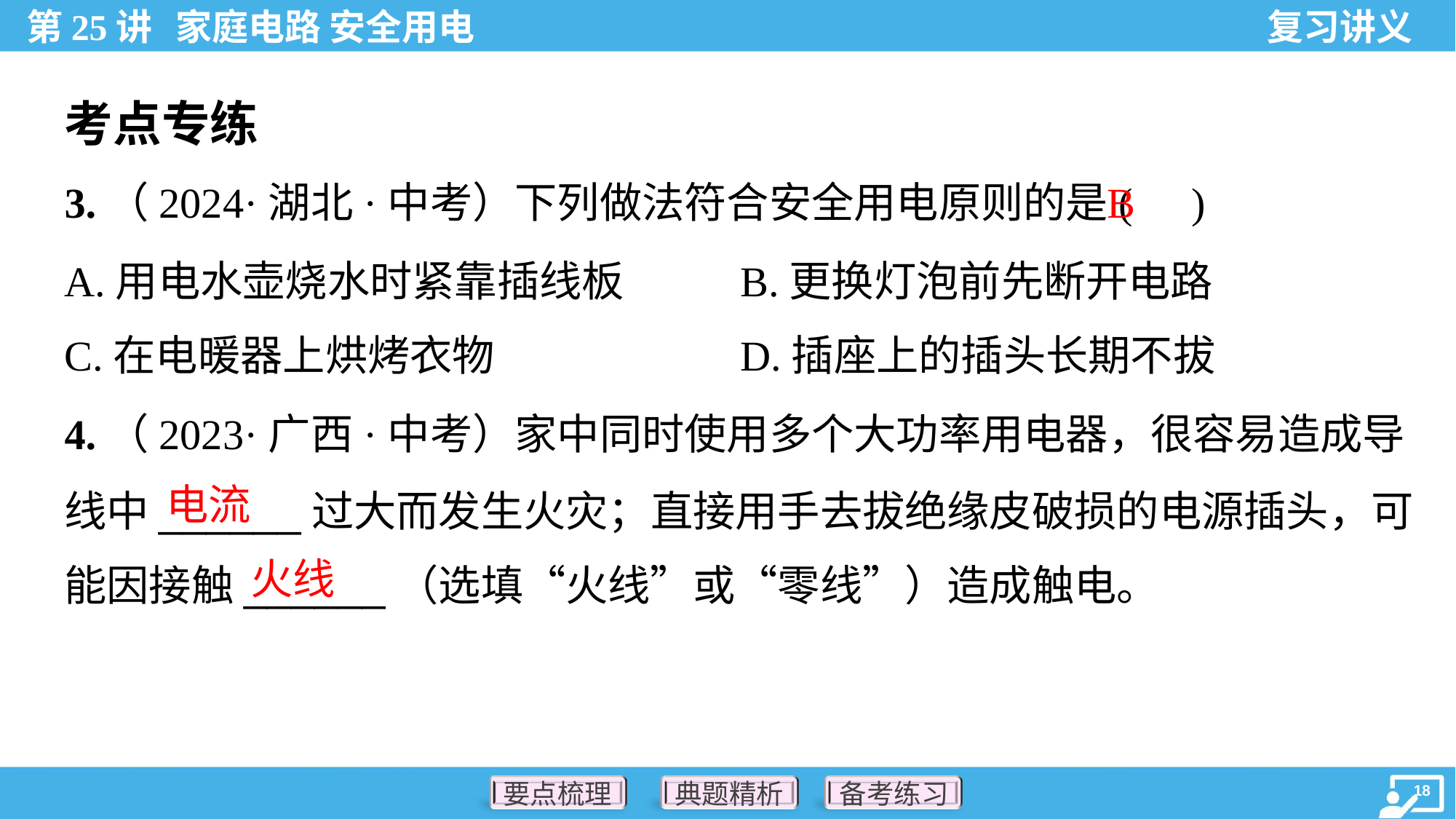

考点专练
B
3.（2024·湖北·中考）下列做法符合安全用电原则的是(     )
A.用电水壶烧水时紧靠插线板	B.更换灯泡前先断开电路
C.在电暖器上烘烤衣物	D.插座上的插头长期不拔
4.（2023·广西·中考）家中同时使用多个大功率用电器，很容易造成导
线中______过大而发生火灾；直接用手去拔绝缘皮破损的电源插头，可
能因接触______（选填“火线”或“零线”）造成触电。
电流
火线